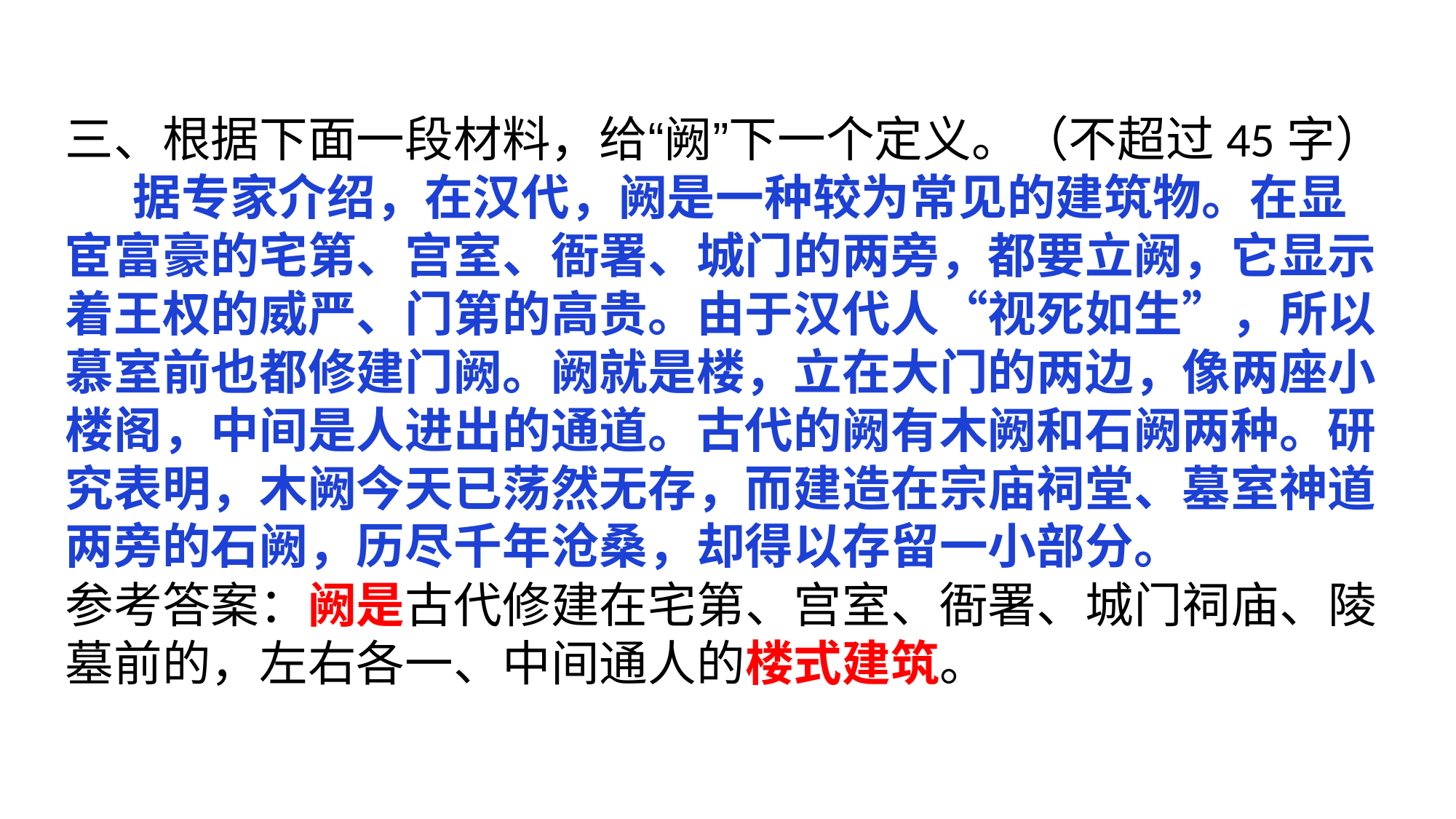

三、根据下面一段材料，给“阙”下一个定义。（不超过45字）
      据专家介绍，在汉代，阙是一种较为常见的建筑物。在显宦富豪的宅第、宫室、衙署、城门的两旁，都要立阙，它显示着王权的威严、门第的高贵。由于汉代人“视死如生”，所以慕室前也都修建门阙。阙就是楼，立在大门的两边，像两座小楼阁，中间是人进出的通道。古代的阙有木阙和石阙两种。研究表明，木阙今天已荡然无存，而建造在宗庙祠堂、墓室神道两旁的石阙，历尽千年沧桑，却得以存留一小部分。
参考答案：阙是古代修建在宅第、宫室、衙署、城门祠庙、陵墓前的，左右各一、中间通人的楼式建筑。